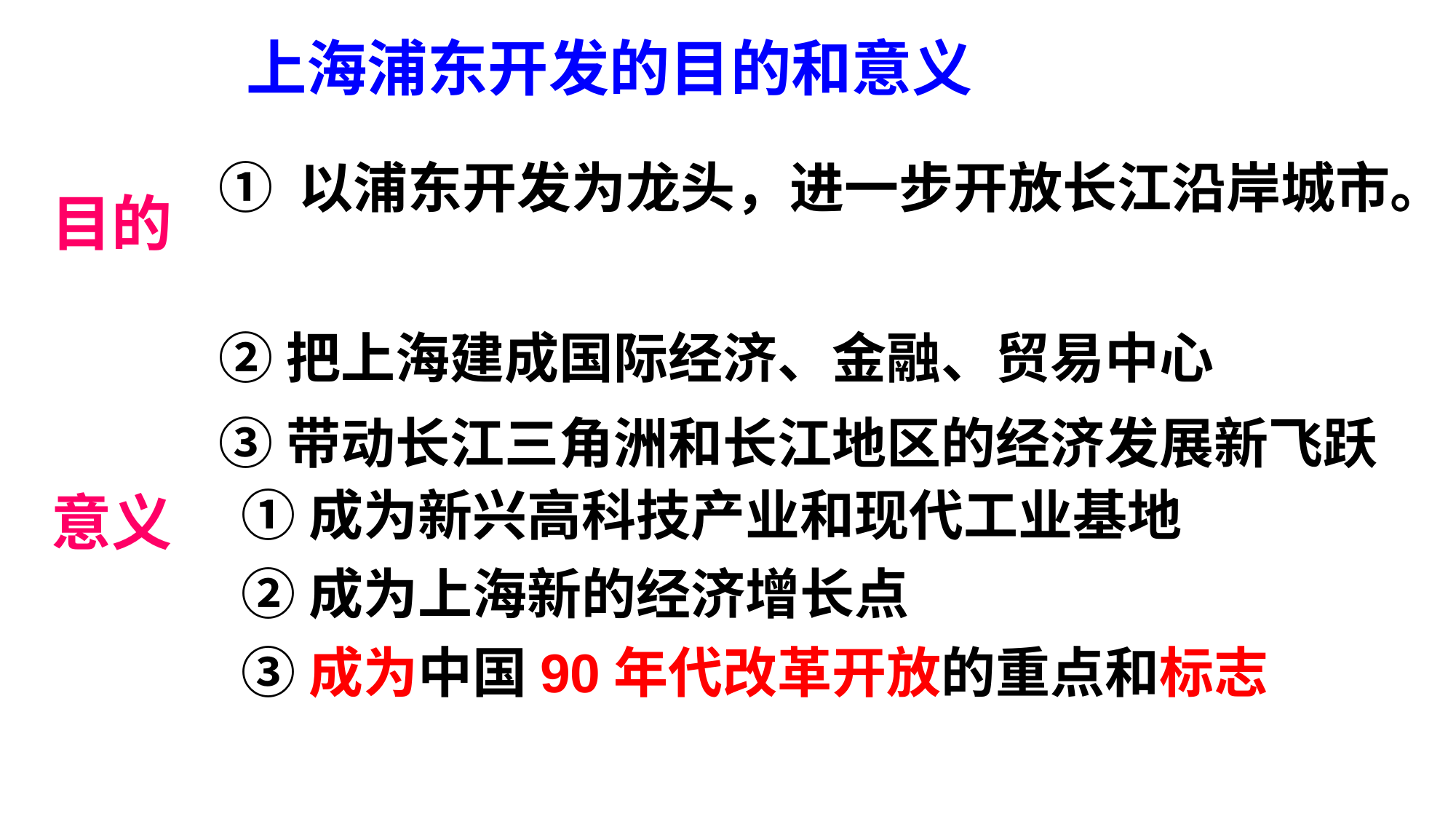

上海浦东开发的目的和意义
① 以浦东开发为龙头，进一步开放长江沿岸城市。
②把上海建成国际经济、金融、贸易中心
③带动长江三角洲和长江地区的经济发展新飞跃
目的
①成为新兴高科技产业和现代工业基地
②成为上海新的经济增长点
③成为中国90年代改革开放的重点和标志
意义